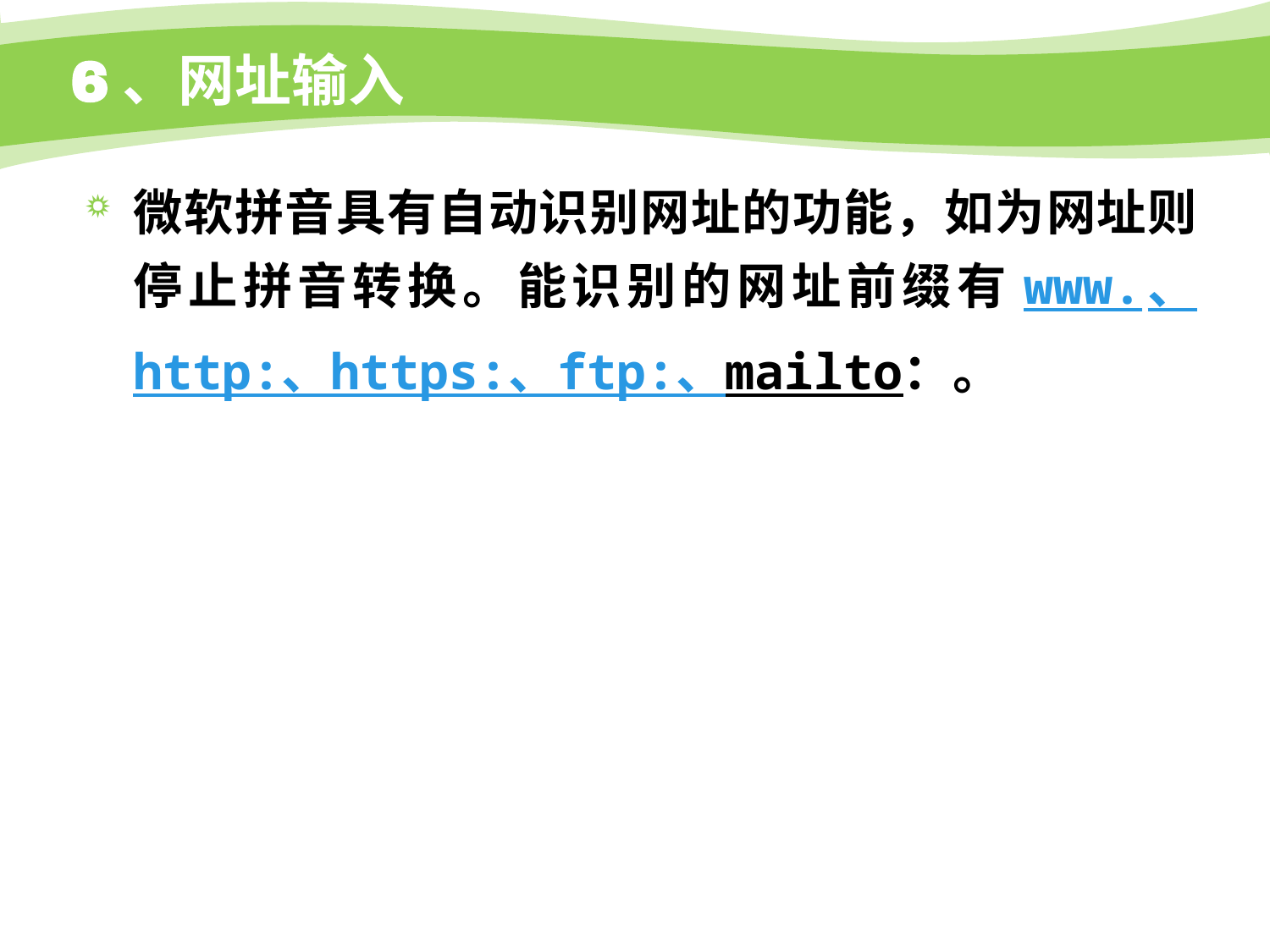

# 6、网址输入
微软拼音具有自动识别网址的功能，如为网址则停止拼音转换。能识别的网址前缀有www.、http:、https:、ftp:、mailto：。